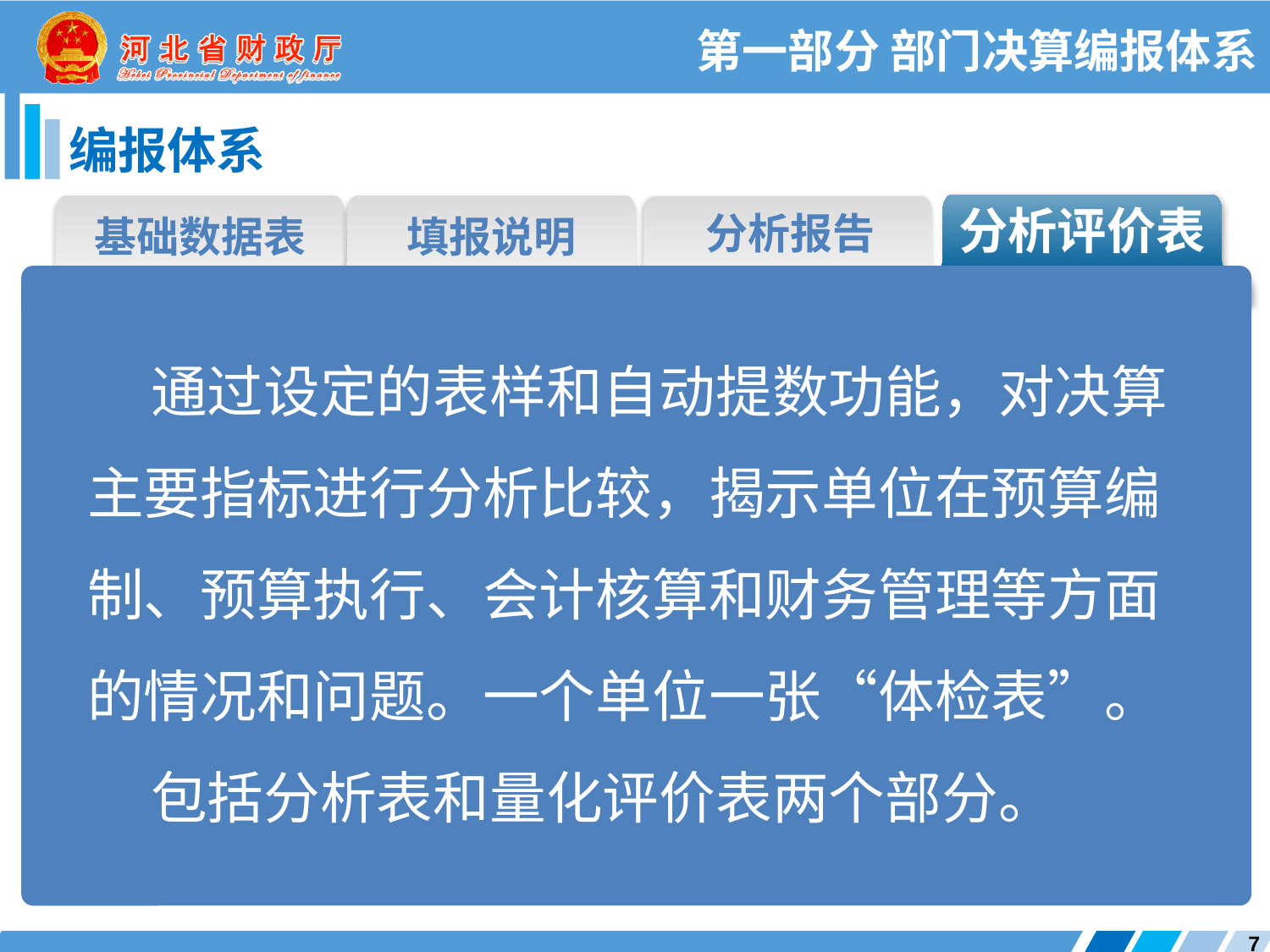

第一部分 部门决算编报体系
编报体系
分析评价表

分析报告
基础数据表
填报说明

通过设定的表样和自动提数功能，对决算主要指标进行分析比较，揭示单位在预算编制、预算执行、会计核算和财务管理等方面的情况和问题。一个单位一张“体检表”。
包括分析表和量化评价表两个部分。
7